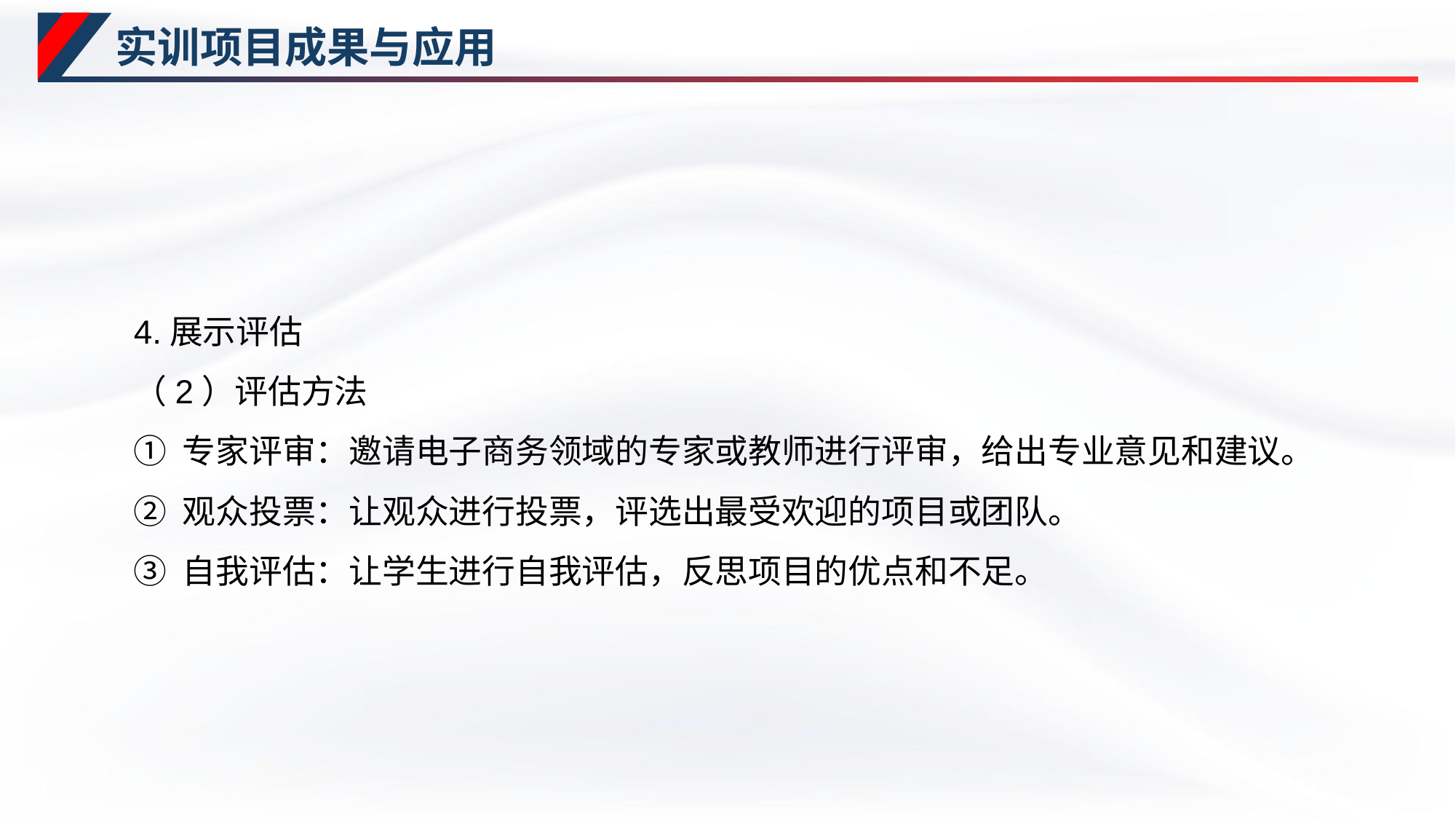

# 实训项目成果与应用
4.展示评估
（2）评估方法
① 专家评审：邀请电子商务领域的专家或教师进行评审，给出专业意见和建议。
② 观众投票：让观众进行投票，评选出最受欢迎的项目或团队。
③ 自我评估：让学生进行自我评估，反思项目的优点和不足。